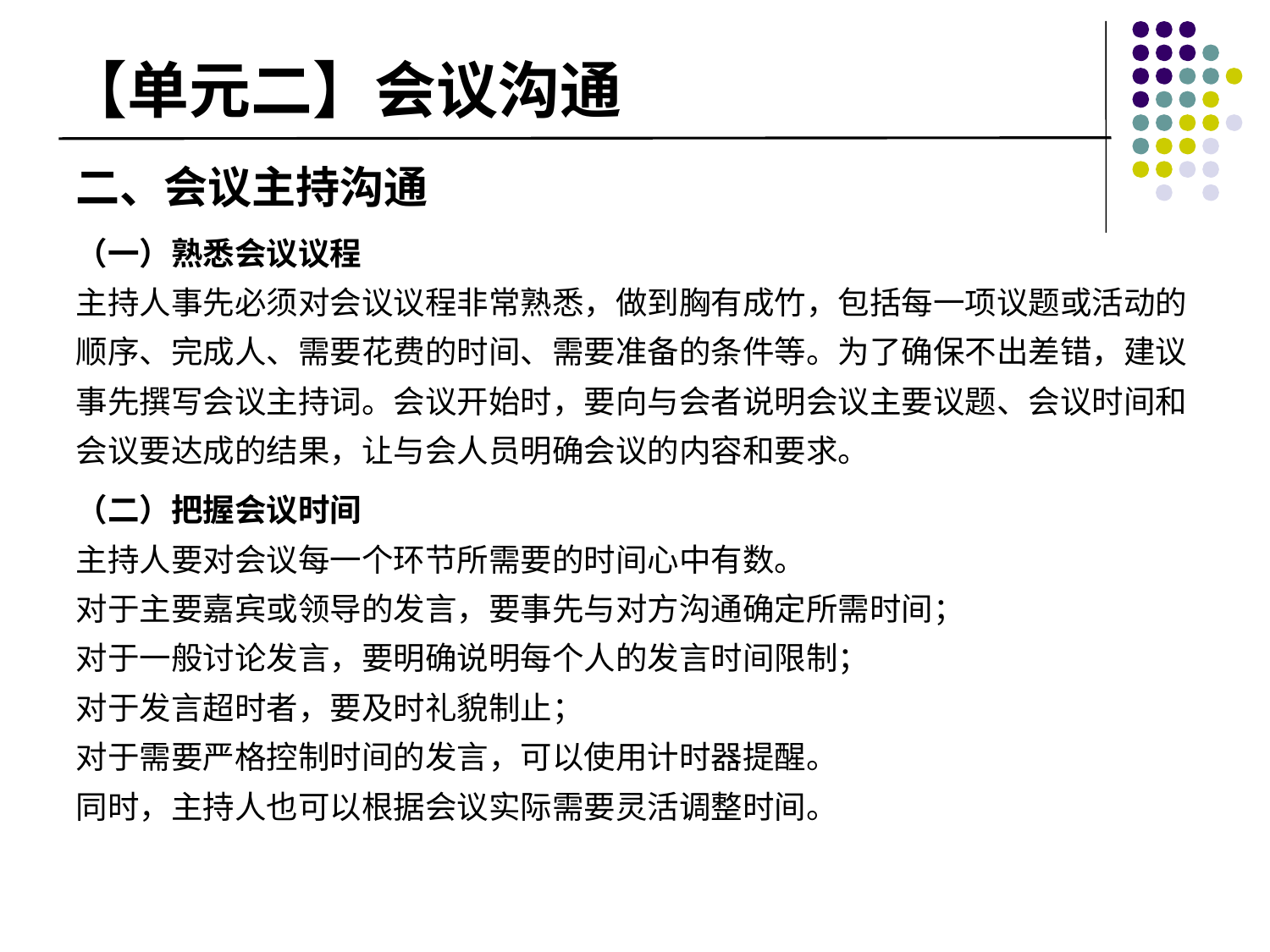

# 【单元二】会议沟通
二、会议主持沟通
（一）熟悉会议议程
主持人事先必须对会议议程非常熟悉，做到胸有成竹，包括每一项议题或活动的顺序、完成人、需要花费的时间、需要准备的条件等。为了确保不出差错，建议事先撰写会议主持词。会议开始时，要向与会者说明会议主要议题、会议时间和会议要达成的结果，让与会人员明确会议的内容和要求。
（二）把握会议时间
主持人要对会议每一个环节所需要的时间心中有数。
对于主要嘉宾或领导的发言，要事先与对方沟通确定所需时间；
对于一般讨论发言，要明确说明每个人的发言时间限制；
对于发言超时者，要及时礼貌制止；
对于需要严格控制时间的发言，可以使用计时器提醒。
同时，主持人也可以根据会议实际需要灵活调整时间。